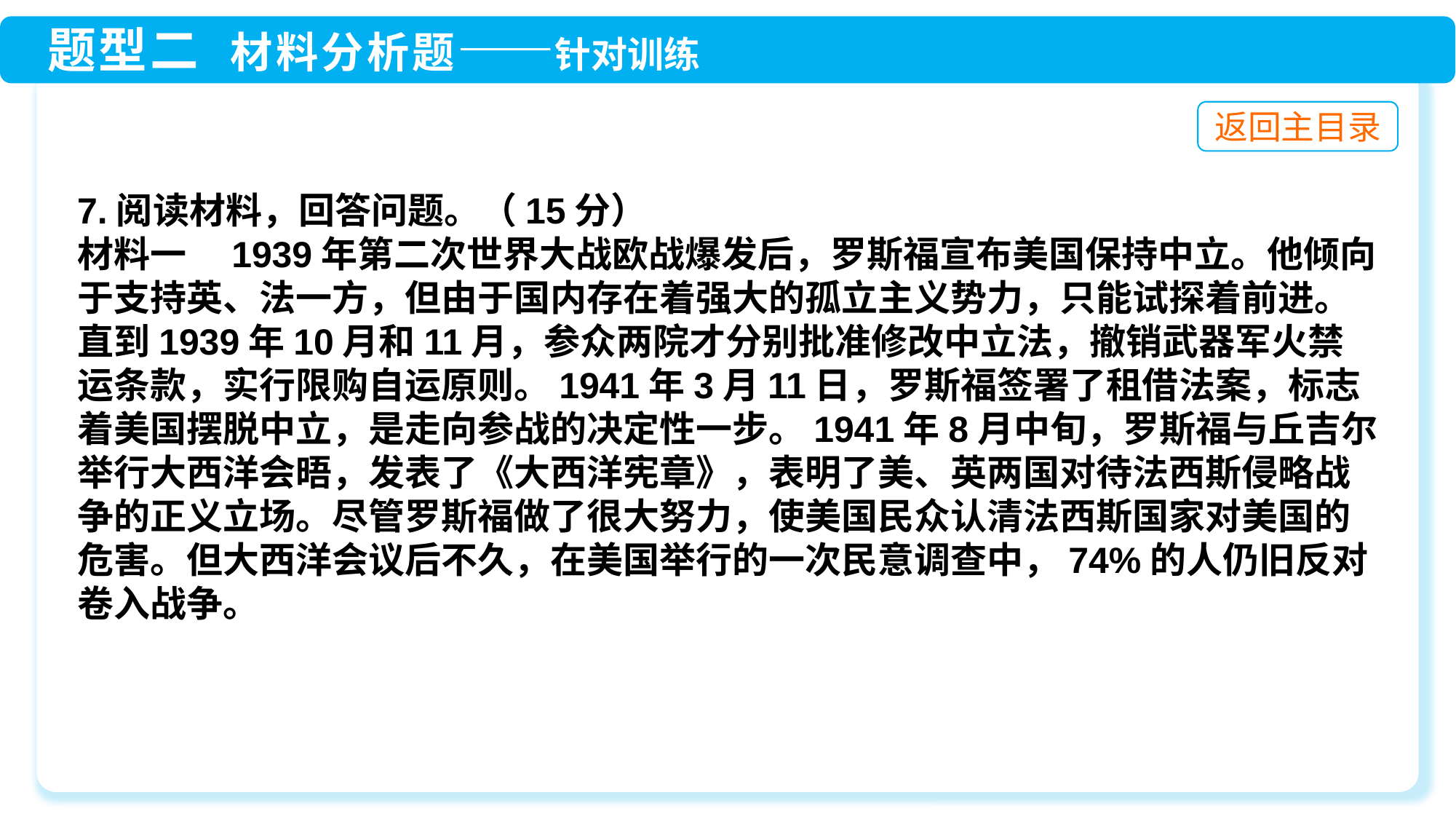

7.阅读材料，回答问题。（15分）
材料一　1939年第二次世界大战欧战爆发后，罗斯福宣布美国保持中立。他倾向于支持英、法一方，但由于国内存在着强大的孤立主义势力，只能试探着前进。直到1939年10月和11月，参众两院才分别批准修改中立法，撤销武器军火禁运条款，实行限购自运原则。1941年3月11日，罗斯福签署了租借法案，标志着美国摆脱中立，是走向参战的决定性一步。1941年8月中旬，罗斯福与丘吉尔举行大西洋会晤，发表了《大西洋宪章》，表明了美、英两国对待法西斯侵略战争的正义立场。尽管罗斯福做了很大努力，使美国民众认清法西斯国家对美国的危害。但大西洋会议后不久，在美国举行的一次民意调查中，74%的人仍旧反对卷入战争。